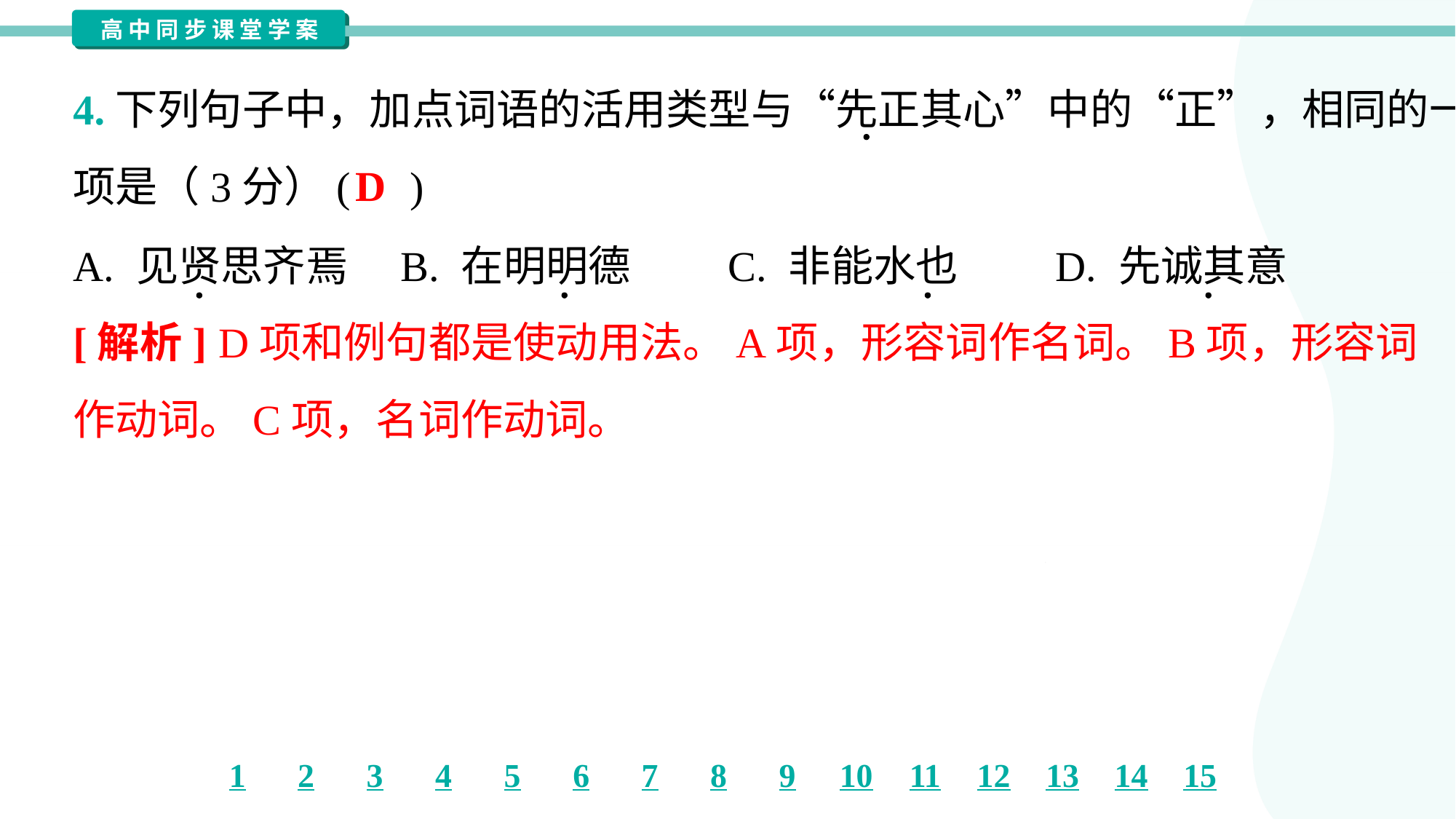

4.下列句子中，加点词语的活用类型与“先正其心”中的“正”，相同的一
项是（3分）(     )
D

A. 见贤思齐焉	B. 在明明德	C. 非能水也	D. 先诚其意
[解析] D项和例句都是使动用法。A项，形容词作名词。B项，形容词
作动词。C项，名词作动词。